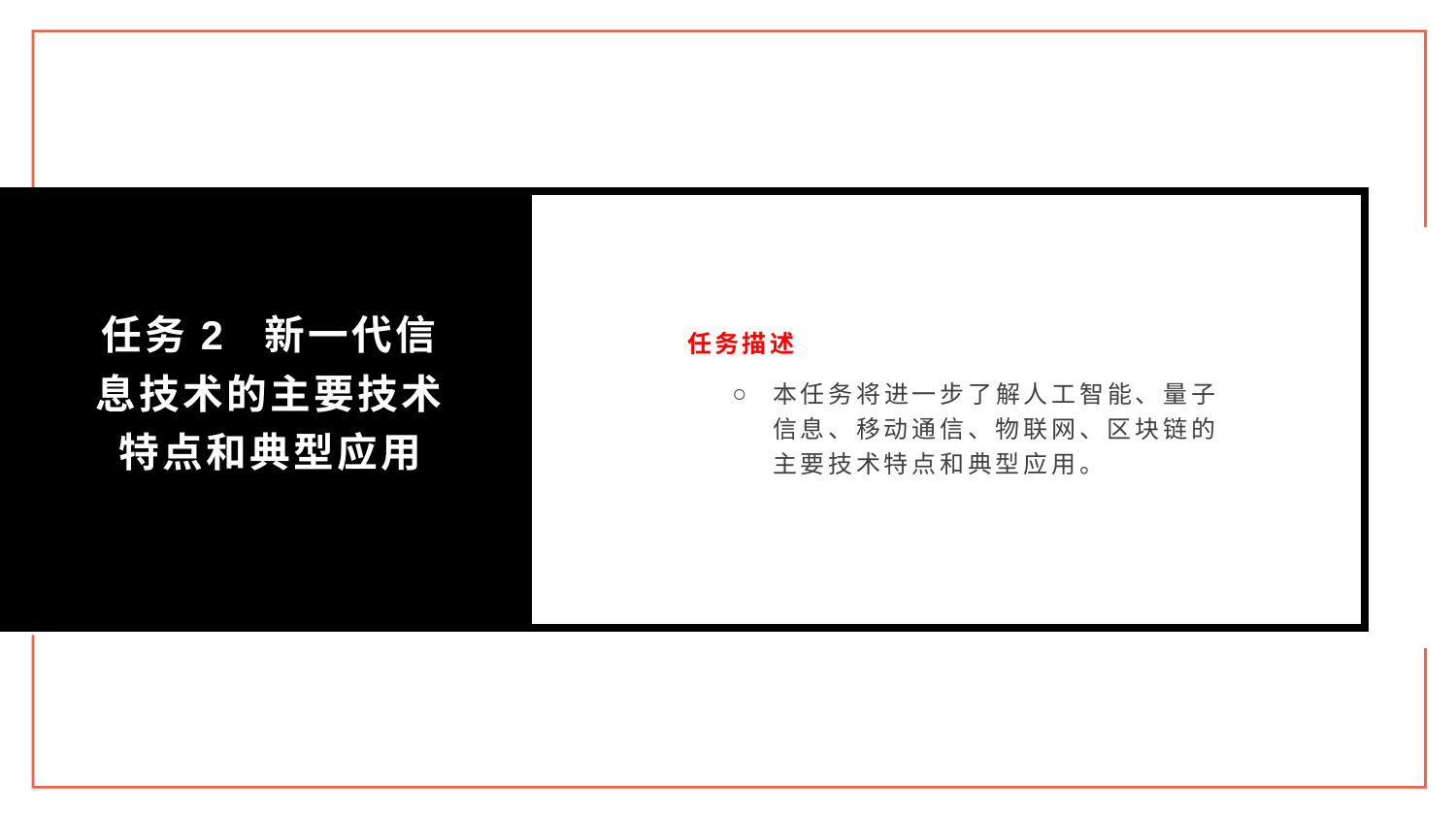

任务2  新一代信息技术的主要技术特点和典型应用
任务描述
本任务将进一步了解人工智能、量子信息、移动通信、物联网、区块链的主要技术特点和典型应用。